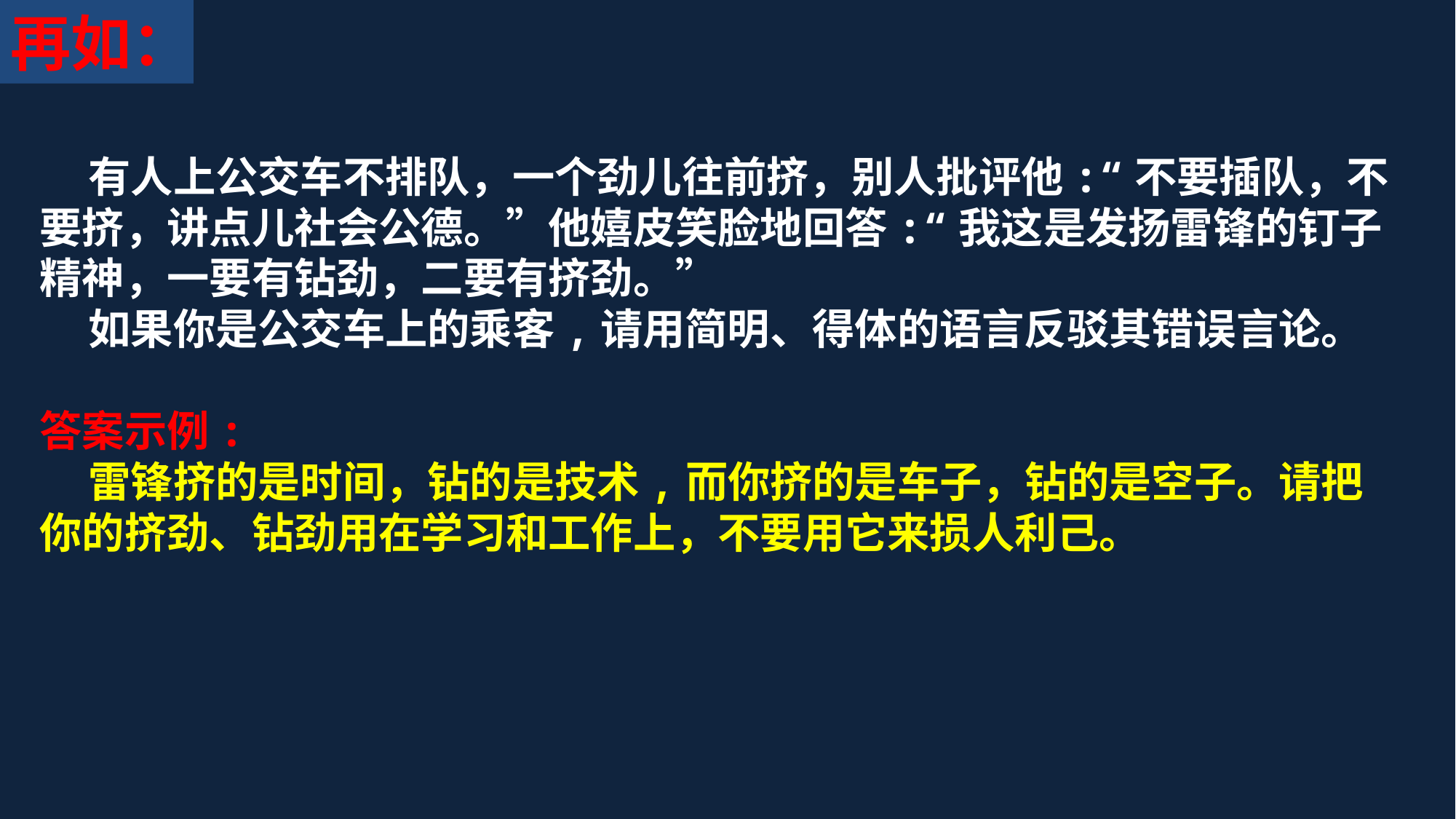

再如：

    有人上公交车不排队，一个劲儿往前挤，别人批评他:“不要插队，不要挤，讲点儿社会公德。”他嬉皮笑脸地回答:“我这是发扬雷锋的钉子精神，一要有钻劲，二要有挤劲。”
    如果你是公交车上的乘客,请用简明、得体的语言反驳其错误言论。

答案示例:
    雷锋挤的是时间，钻的是技术,而你挤的是车子，钻的是空子。请把你的挤劲、钻劲用在学习和工作上，不要用它来损人利己。